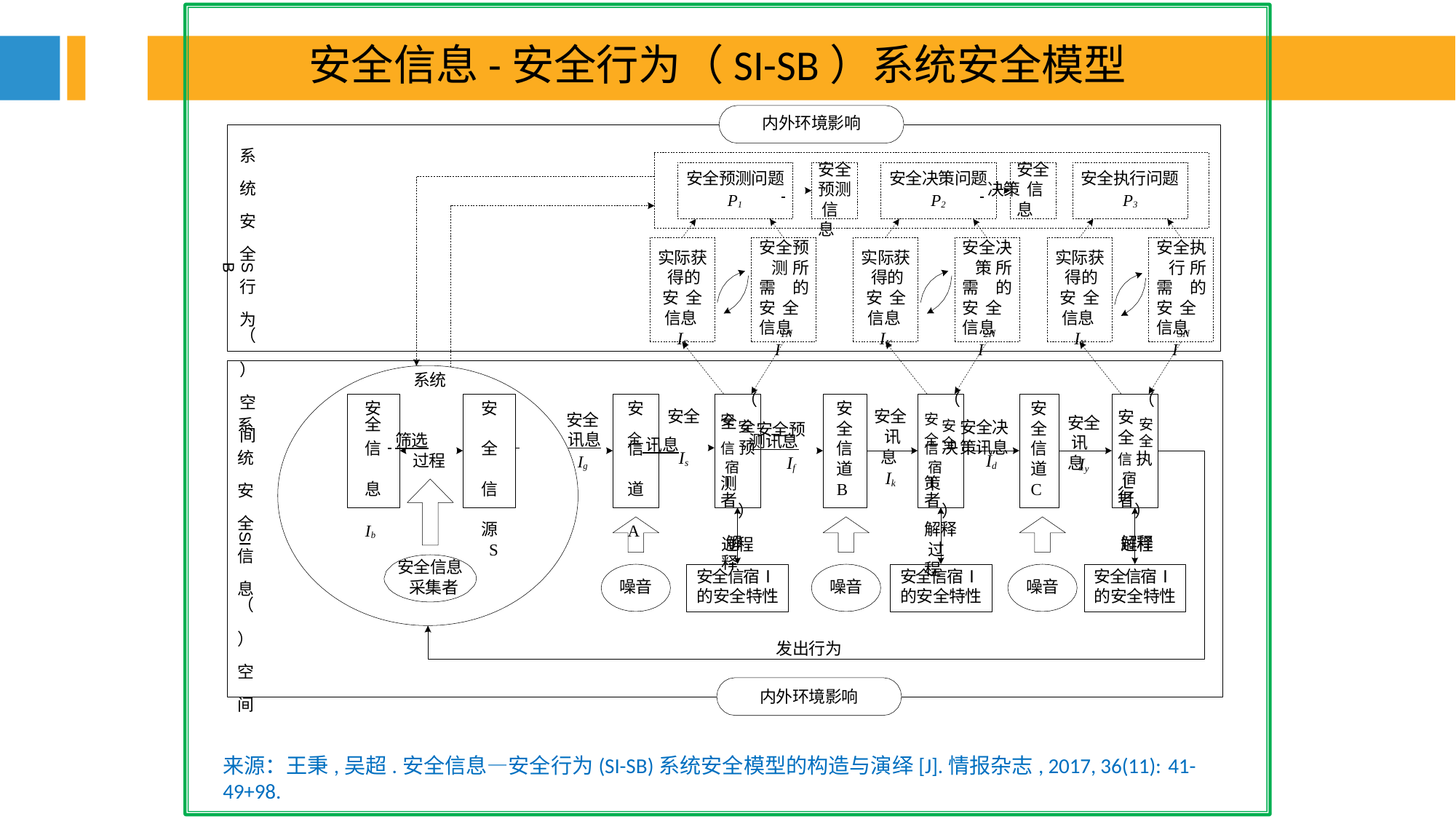

安全信息-安全行为（SI-SB）系统安全模型

内外环境影响

系  统  安  全  行  为
（

）  空  间

安全
 	预测  信息
安全
 决策  信息

安全执行问题
P3
安全预测问题
安全决策问题

P1
P2

安全预  测所需  的安全  信息
I
安全决  策所需  的安全  信息
I
安全执  行所需  的安全  信息
I

实际获  得的安  全信息  IS
实际获  得的安  全信息  IK
实际获  得的安  全信息  IY
SB

1N
2N
3N

系统

（
（
（

安  全  信  源  S
安  全  信  道  B
安  全  信  道  C
安
安
安 安
安全  讯息  Ik
安全
安 安 安全决
安全
 		讯息
Ig
安 安 安全预
安全  讯息
全
 筛选
系  统  安  全  信  息
（

）  空  间
全 全
 测讯息
全 全
信 执  宿 行
全 讯息
全 全 策讯息
信  道  A
信  息  Ib
信 预  宿 测
信 决  宿 策

Is

Id
过程

If
Iy
Ⅰ 者
  ）
解释
Ⅰ 者
  ）
解释
Ⅰ 者
  ）

解释  过程
SI
过程
过程

安全信息  采集者

安全信宿Ⅰ  的安全特性
安全信宿Ⅰ  的安全特性
安全信宿Ⅰ  的安全特性
噪音
噪音
噪音

发出行为

内外环境影响

来源：王秉,吴超.安全信息—安全行为(SI-SB)系统安全模型的构造与演绎[J].情报杂志, 2017, 36(11): 41-49+98.